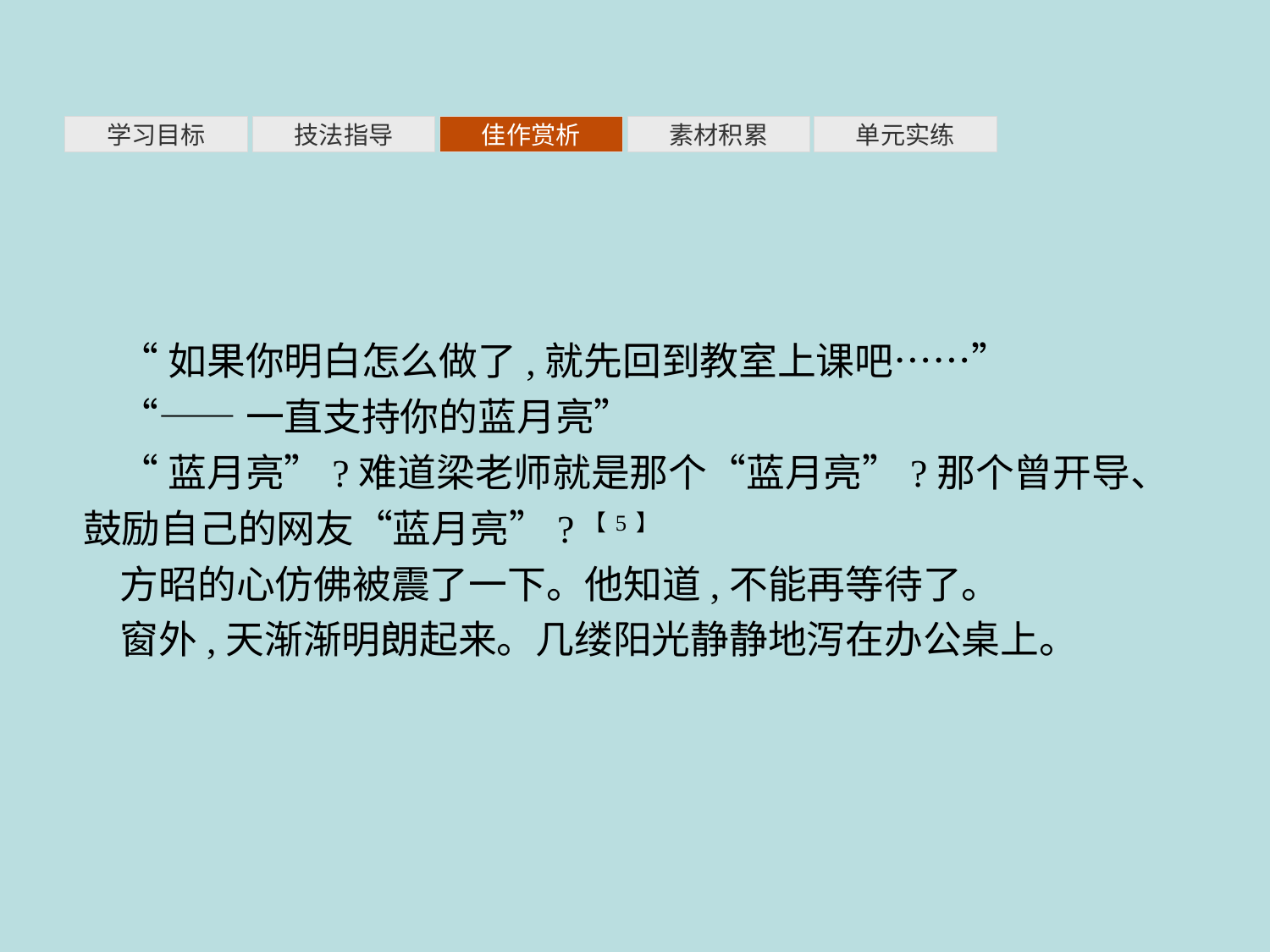

素材积累
学习目标
技法指导
佳作赏析
单元实练
“如果你明白怎么做了,就先回到教室上课吧……”
“——一直支持你的蓝月亮”
“蓝月亮”?难道梁老师就是那个“蓝月亮”?那个曾开导、鼓励自己的网友“蓝月亮”?【5】
方昭的心仿佛被震了一下。他知道,不能再等待了。
窗外,天渐渐明朗起来。几缕阳光静静地泻在办公桌上。